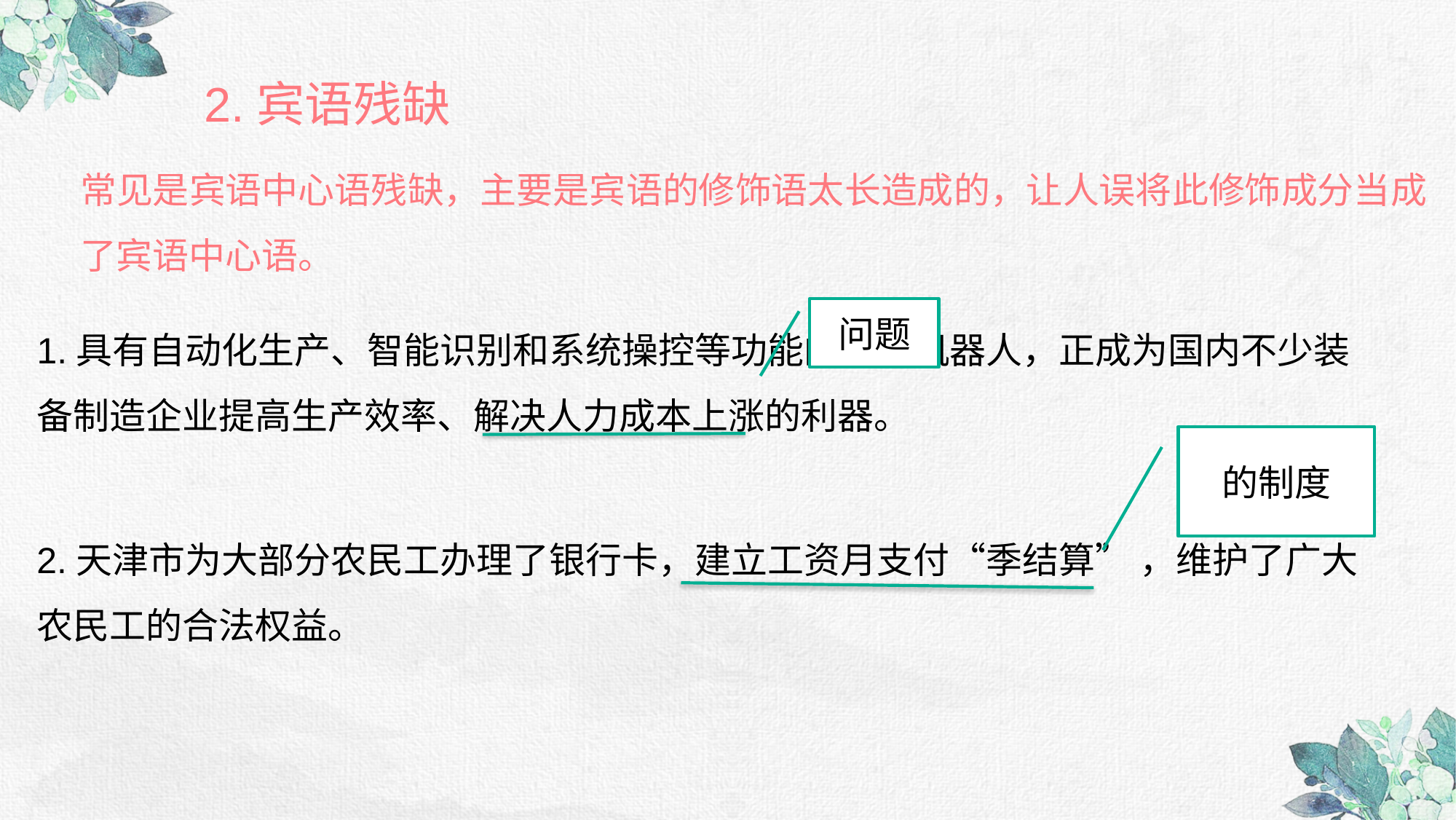

2.宾语残缺
常见是宾语中心语残缺，主要是宾语的修饰语太长造成的，让人误将此修饰成分当成了宾语中心语。
问题
1.具有自动化生产、智能识别和系统操控等功能的工业机器人，正成为国内不少装备制造企业提高生产效率、解决人力成本上涨的利器。
的制度
2.天津市为大部分农民工办理了银行卡，建立工资月支付“季结算” ，维护了广大农民工的合法权益。